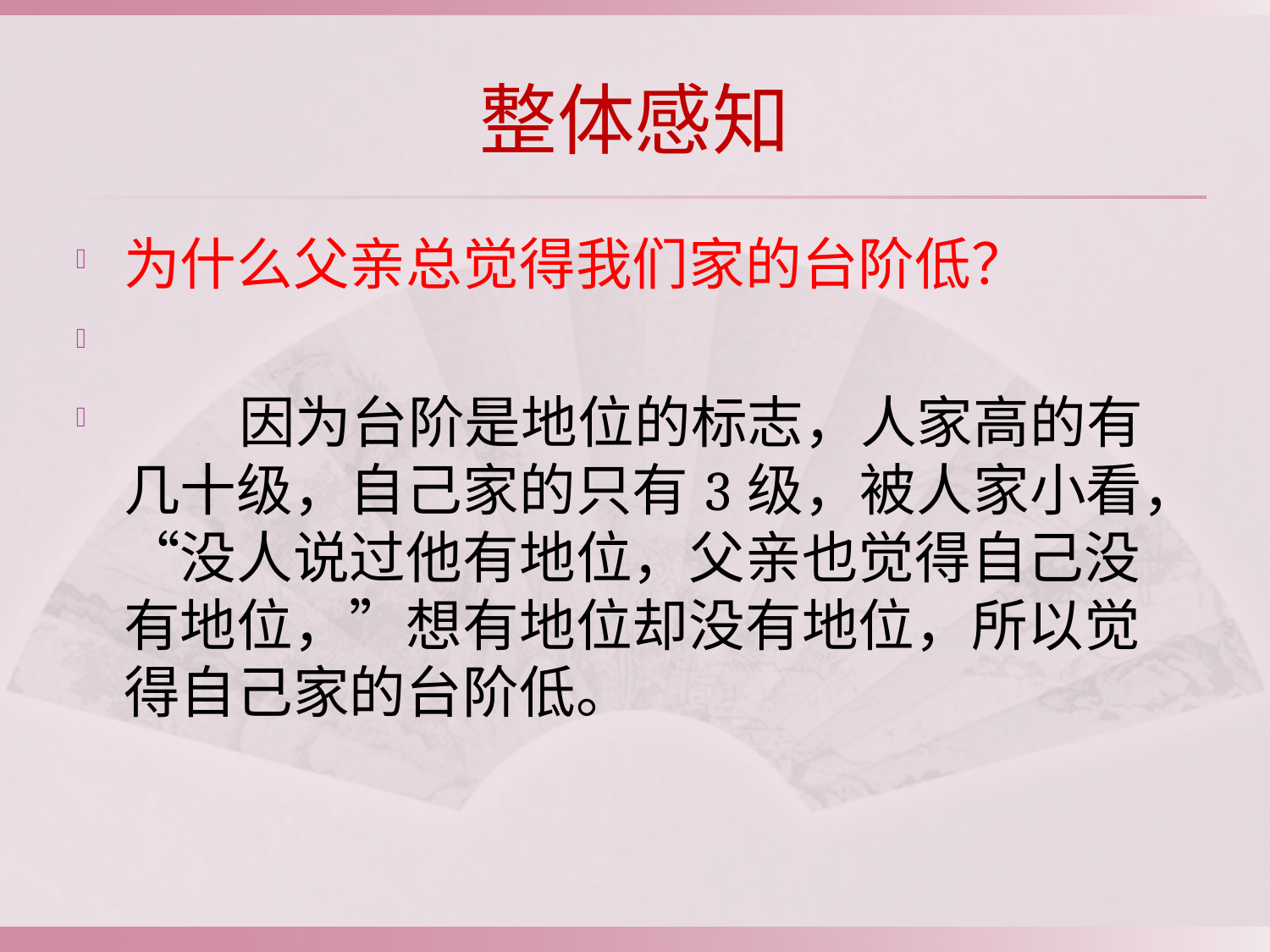

# 整体感知
为什么父亲总觉得我们家的台阶低？

        因为台阶是地位的标志，人家高的有几十级，自己家的只有3级，被人家小看，“没人说过他有地位，父亲也觉得自己没有地位，”想有地位却没有地位，所以觉得自己家的台阶低。